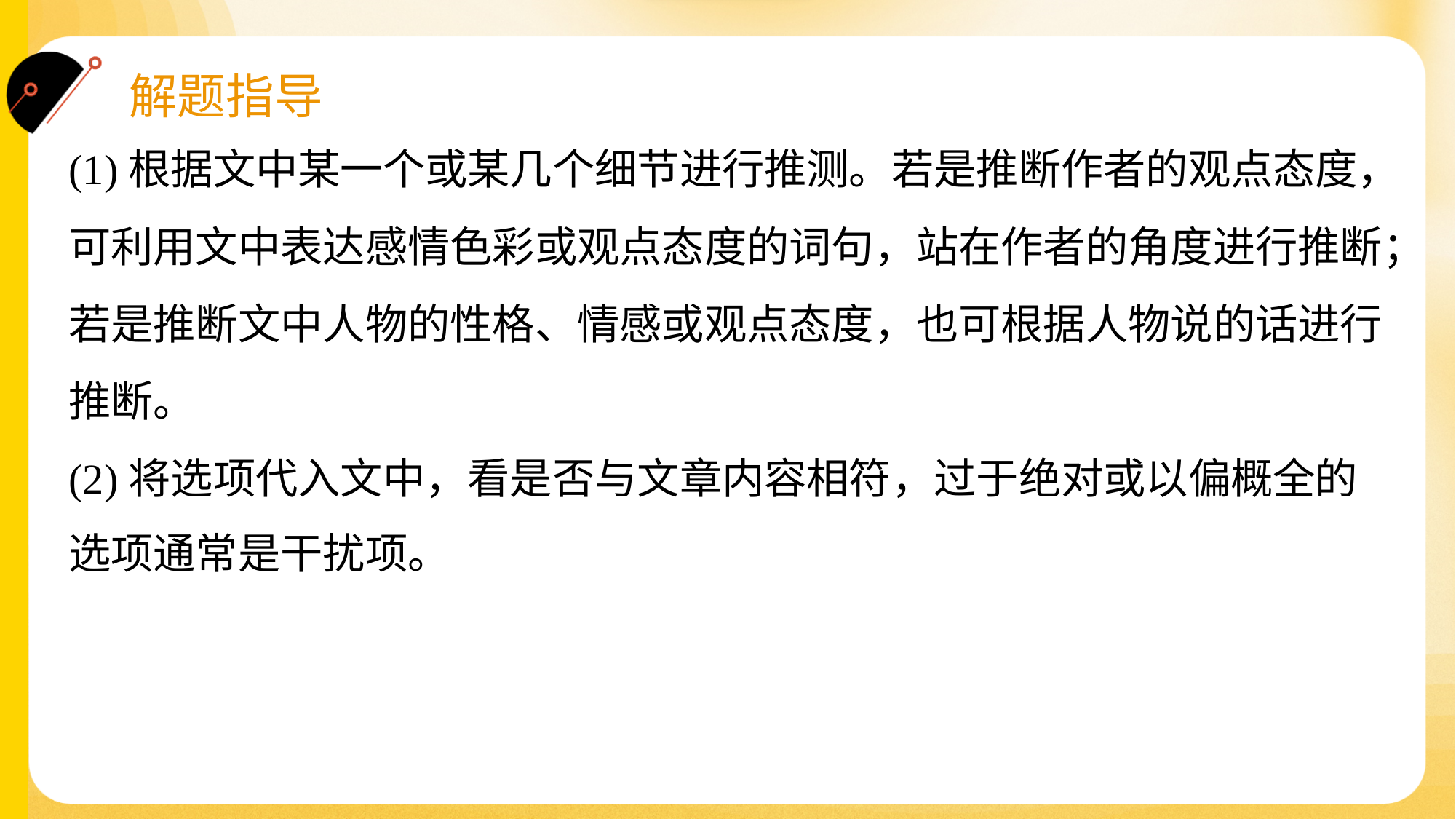

(1)根据文中某一个或某几个细节进行推测。若是推断作者的观点态度，
可利用文中表达感情色彩或观点态度的词句，站在作者的角度进行推断；
若是推断文中人物的性格、情感或观点态度，也可根据人物说的话进行
推断。
(2)将选项代入文中，看是否与文章内容相符，过于绝对或以偏概全的
选项通常是干扰项。#2.1.2